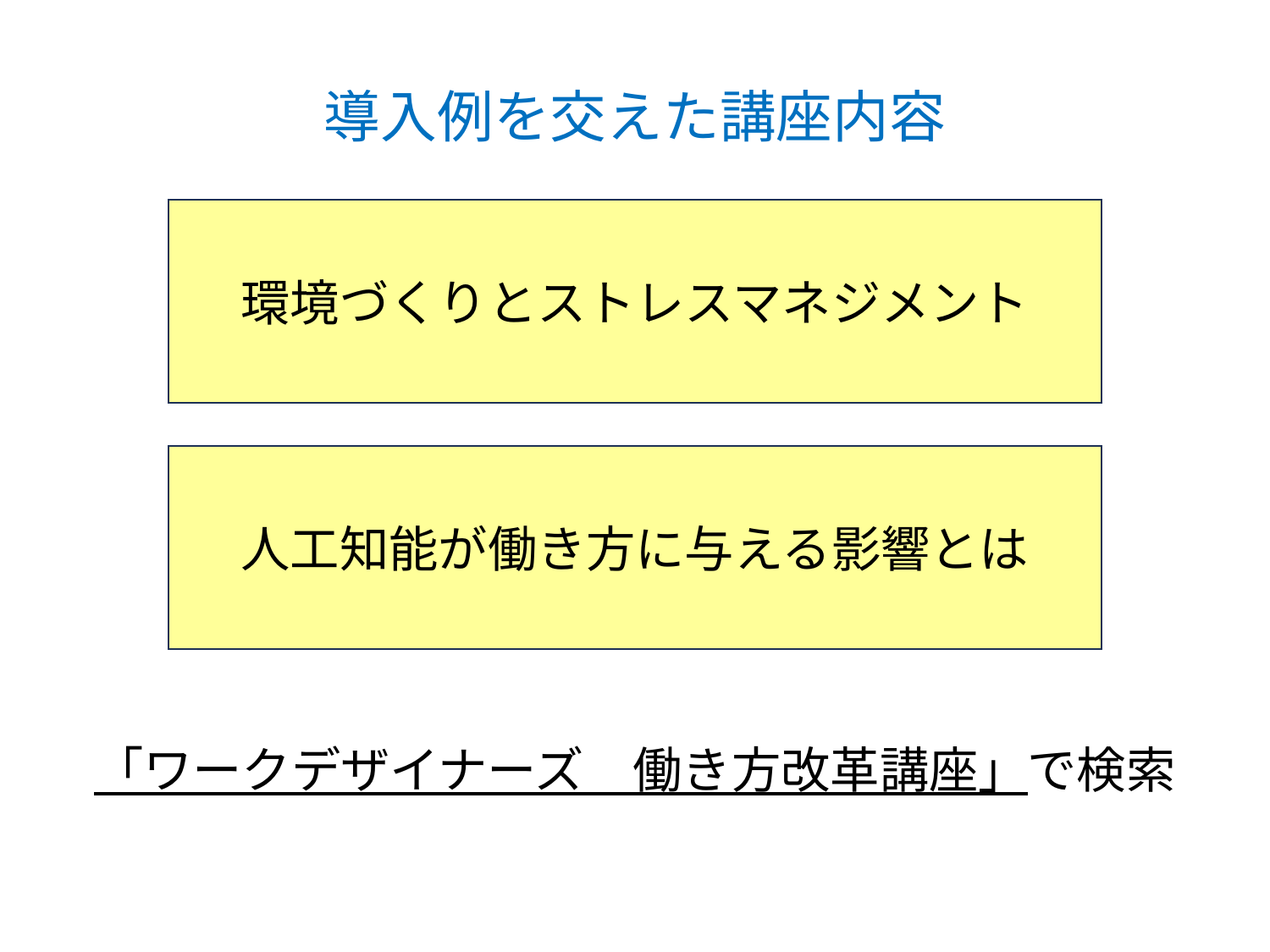

導入例を交えた講座内容
環境づくりとストレスマネジメント
人工知能が働き方に与える影響とは
「ワークデザイナーズ　働き方改革講座」で検索